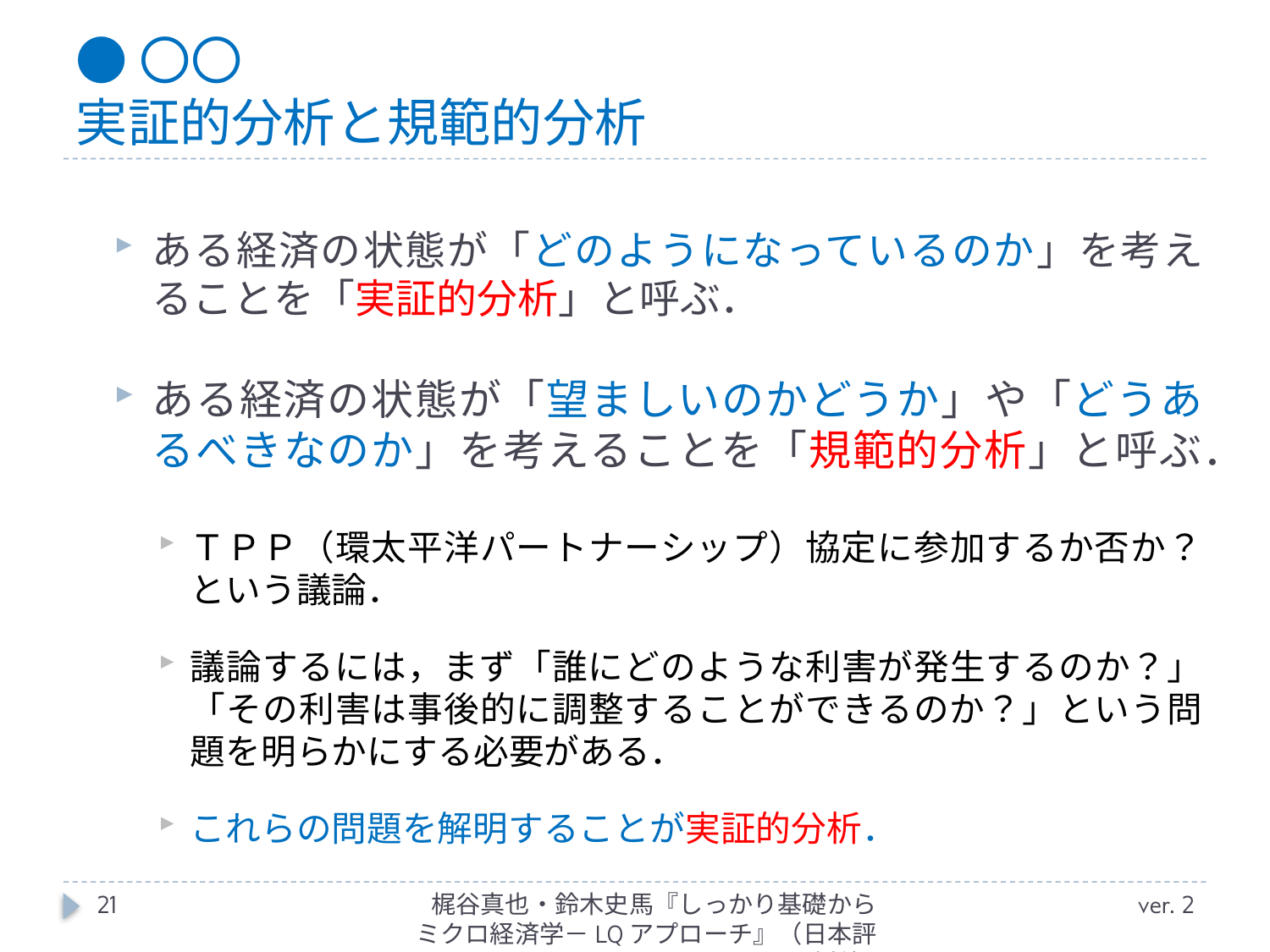

# ●〇〇 実証的分析と規範的分析
ある経済の状態が「どのようになっているのか」を考えることを「実証的分析」と呼ぶ．

ある経済の状態が「望ましいのかどうか」や「どうあるべきなのか」を考えることを「規範的分析」と呼ぶ．

ＴＰＰ（環太平洋パートナーシップ）協定に参加するか否か？という議論．

議論するには，まず「誰にどのような利害が発生するのか？」「その利害は事後的に調整することができるのか？」という問題を明らかにする必要がある．

これらの問題を解明することが実証的分析．
21
梶谷真也・鈴木史馬『しっかり基礎からミクロ経済学－LQアプローチ』（日本評論社）
ver. 2